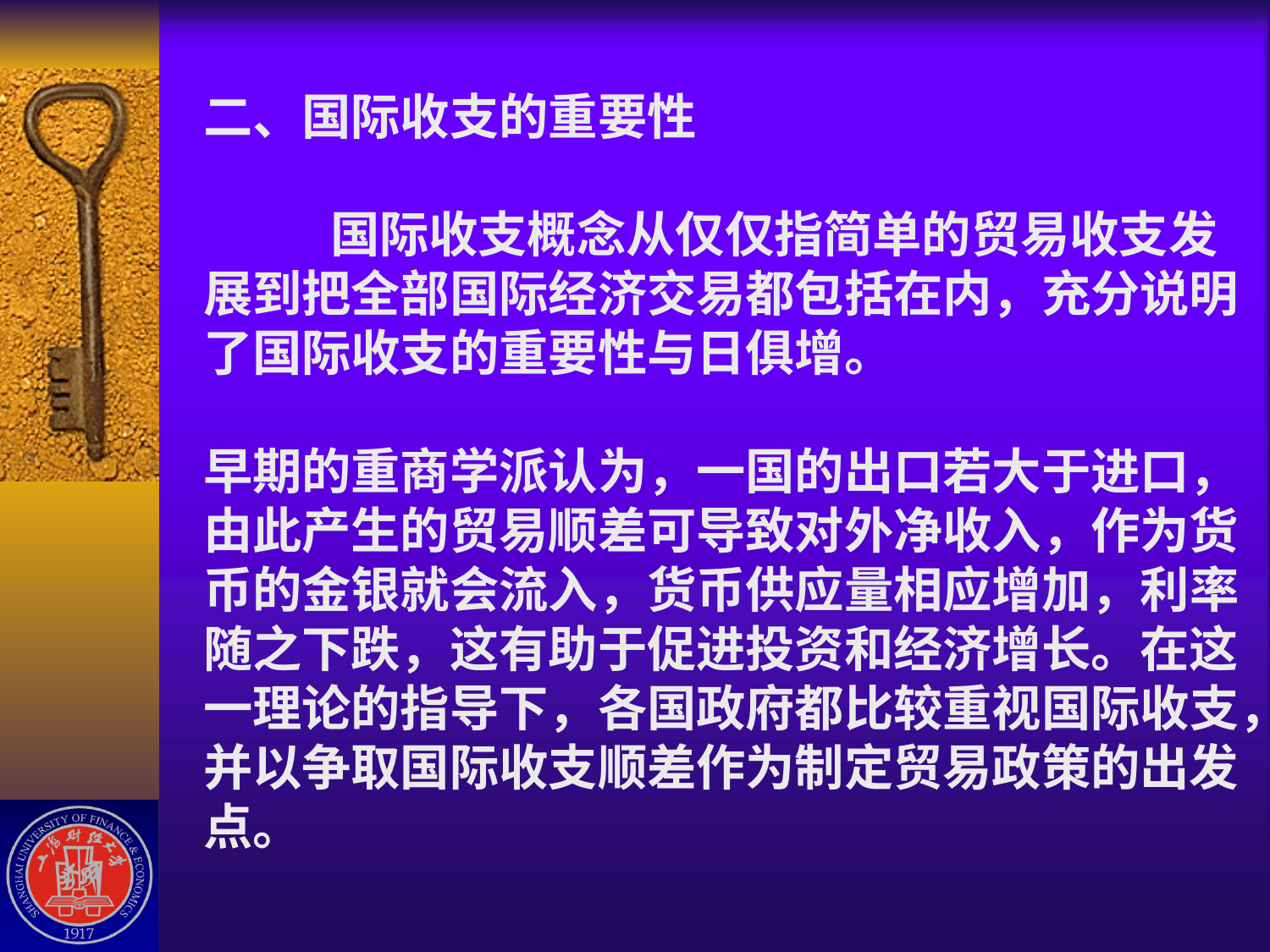

# 二、国际收支的重要性 国际收支概念从仅仅指简单的贸易收支发展到把全部国际经济交易都包括在内，充分说明了国际收支的重要性与日俱增。 早期的重商学派认为，一国的出口若大于进口，由此产生的贸易顺差可导致对外净收入，作为货币的金银就会流入，货币供应量相应增加，利率随之下跌，这有助于促进投资和经济增长。在这一理论的指导下，各国政府都比较重视国际收支，并以争取国际收支顺差作为制定贸易政策的出发点。